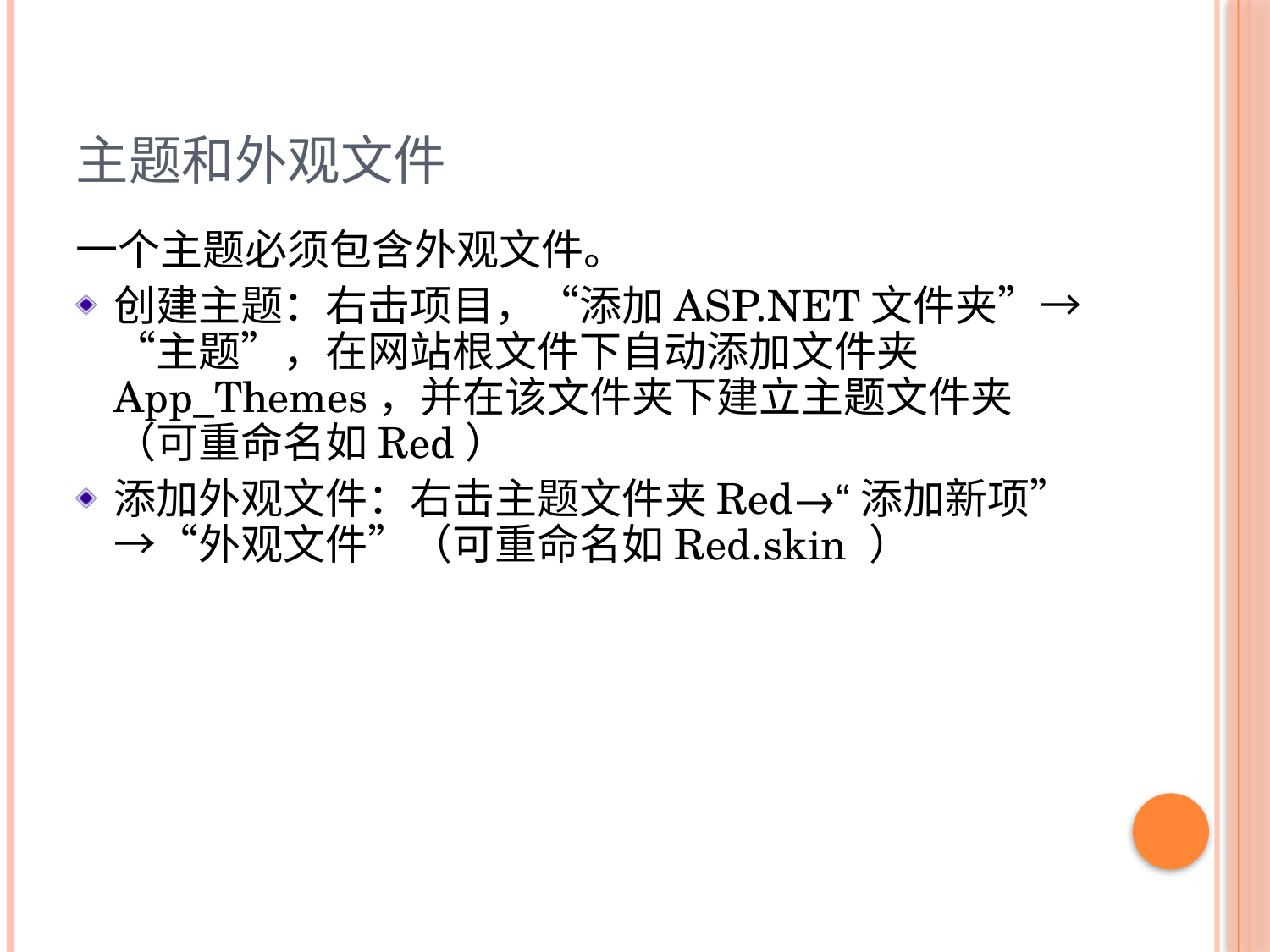

# 主题和外观文件
一个主题必须包含外观文件。
创建主题：右击项目，“添加ASP.NET文件夹”→“主题”，在网站根文件下自动添加文件夹App_Themes，并在该文件夹下建立主题文件夹（可重命名如Red）
添加外观文件：右击主题文件夹Red→“添加新项”→“外观文件”（可重命名如Red.skin ）
6